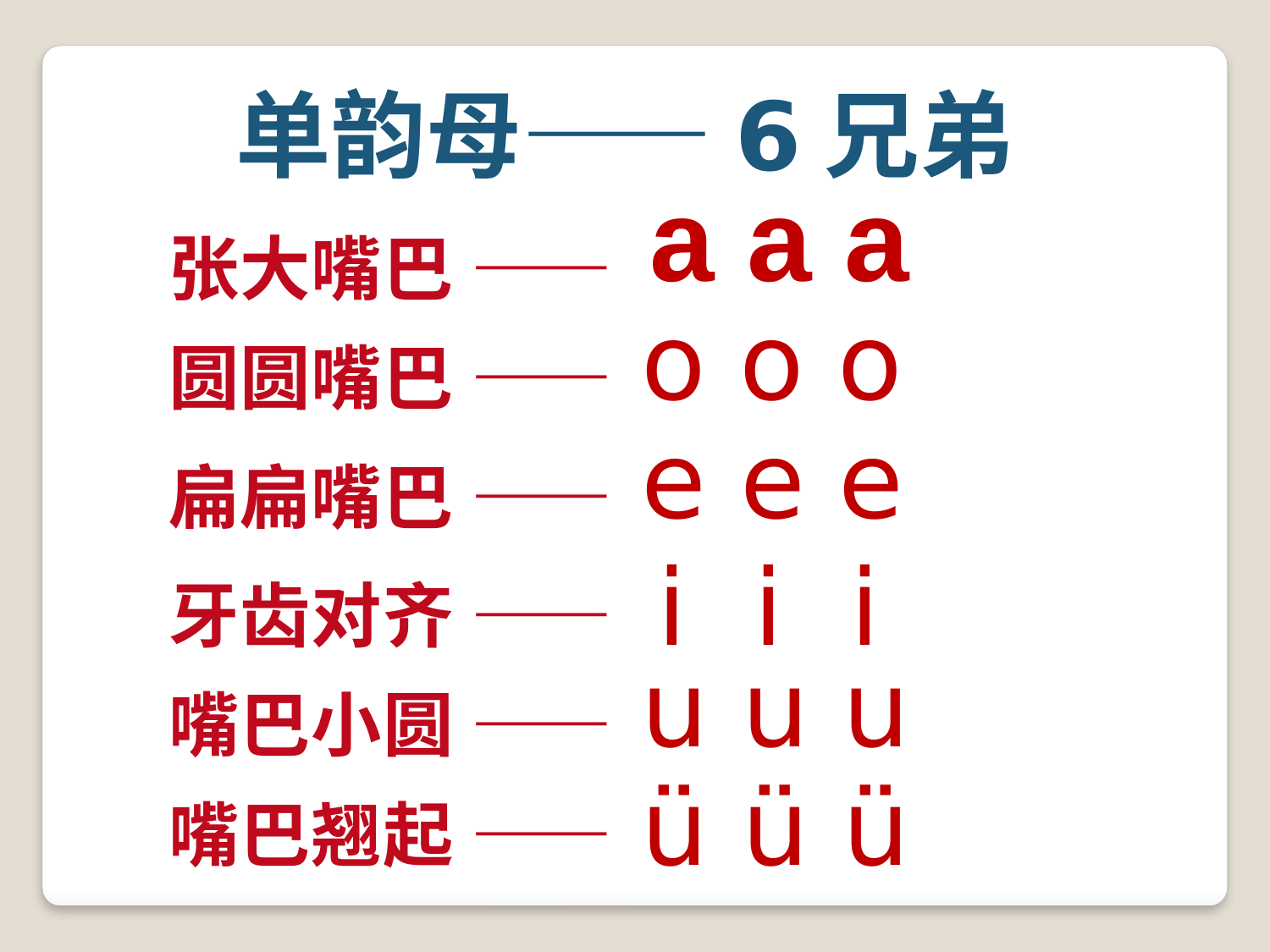

单韵母——6兄弟
 a a a
张大嘴巴 ——
 o o o
圆圆嘴巴 ——
 e e e
扁扁嘴巴 ——
i  i  i
牙齿对齐 ——
 u u u
嘴巴小圆 ——
 ü ü ü
嘴巴翘起 ——